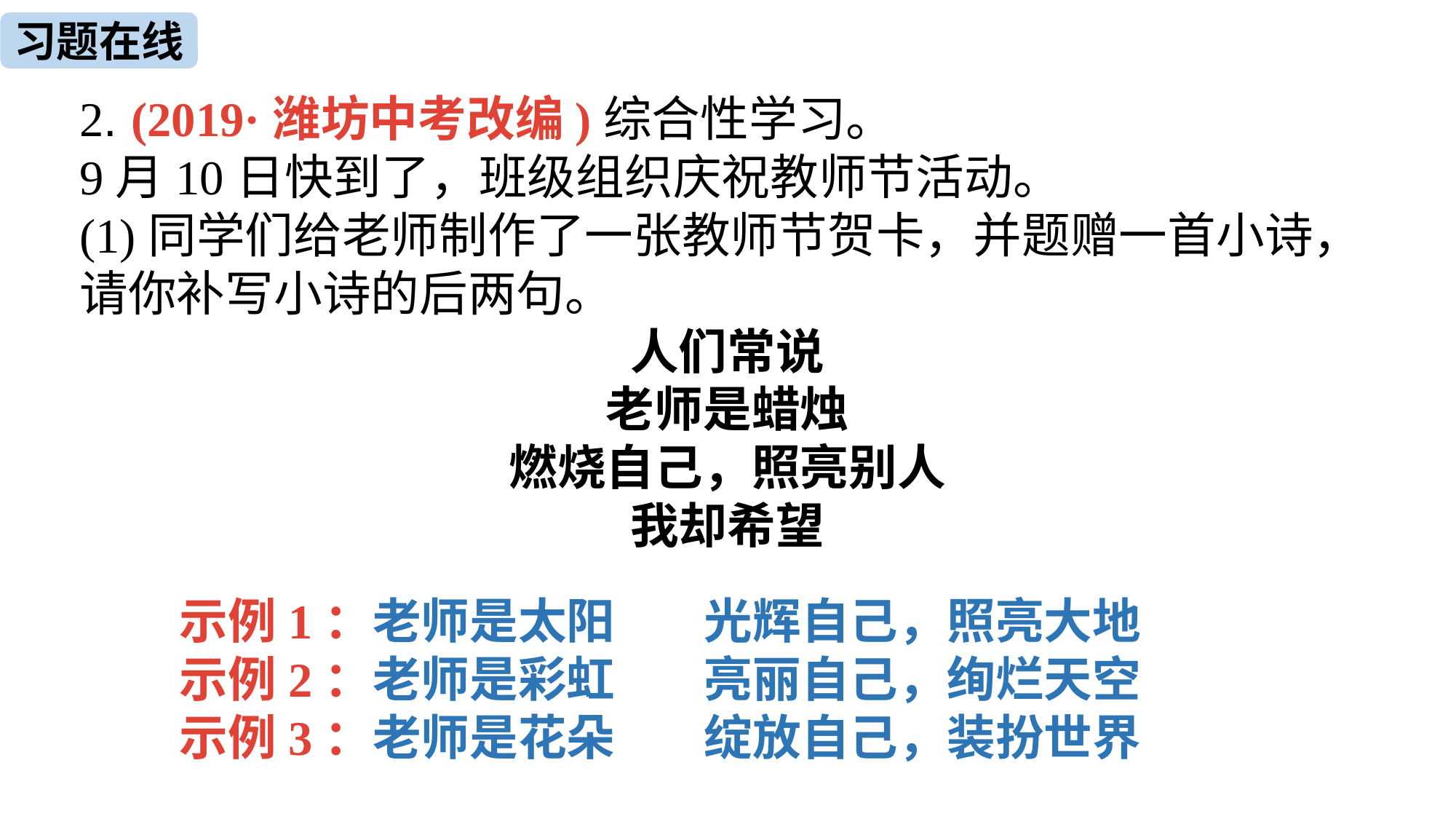

习题在线
2. (2019·潍坊中考改编)综合性学习。
9月10日快到了，班级组织庆祝教师节活动。
(1)同学们给老师制作了一张教师节贺卡，并题赠一首小诗，请你补写小诗的后两句。
人们常说
老师是蜡烛
燃烧自己，照亮别人
我却希望
示例1：老师是太阳        光辉自己，照亮大地
示例2：老师是彩虹        亮丽自己，绚烂天空
示例3：老师是花朵        绽放自己，装扮世界